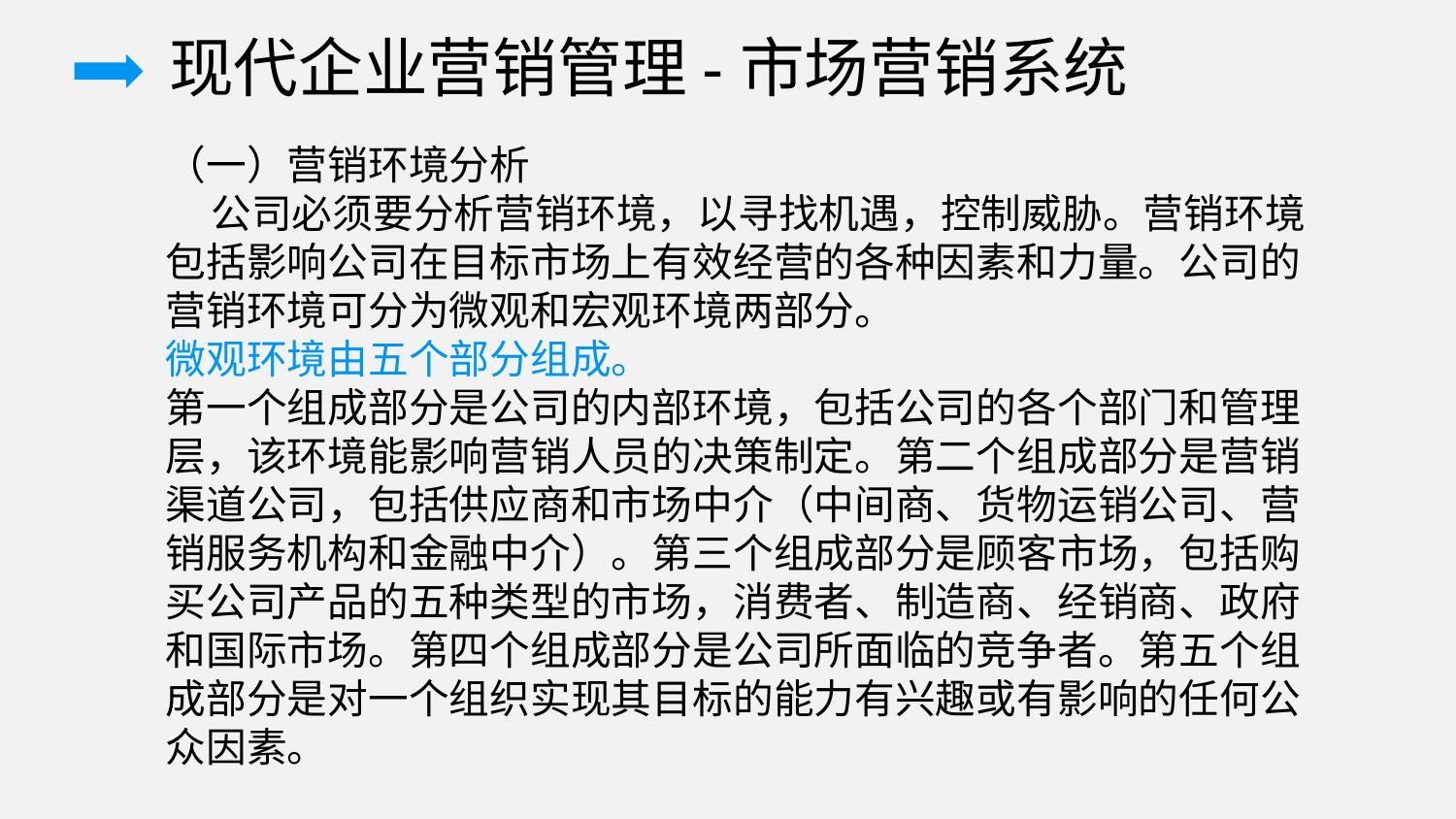

现代企业营销管理-市场营销系统
（一）营销环境分析
    公司必须要分析营销环境，以寻找机遇，控制威胁。营销环境包括影响公司在目标市场上有效经营的各种因素和力量。公司的营销环境可分为微观和宏观环境两部分。
微观环境由五个部分组成。
第一个组成部分是公司的内部环境，包括公司的各个部门和管理层，该环境能影响营销人员的决策制定。第二个组成部分是营销渠道公司，包括供应商和市场中介（中间商、货物运销公司、营销服务机构和金融中介）。第三个组成部分是顾客市场，包括购买公司产品的五种类型的市场，消费者、制造商、经销商、政府和国际市场。第四个组成部分是公司所面临的竞争者。第五个组成部分是对一个组织实现其目标的能力有兴趣或有影响的任何公众因素。